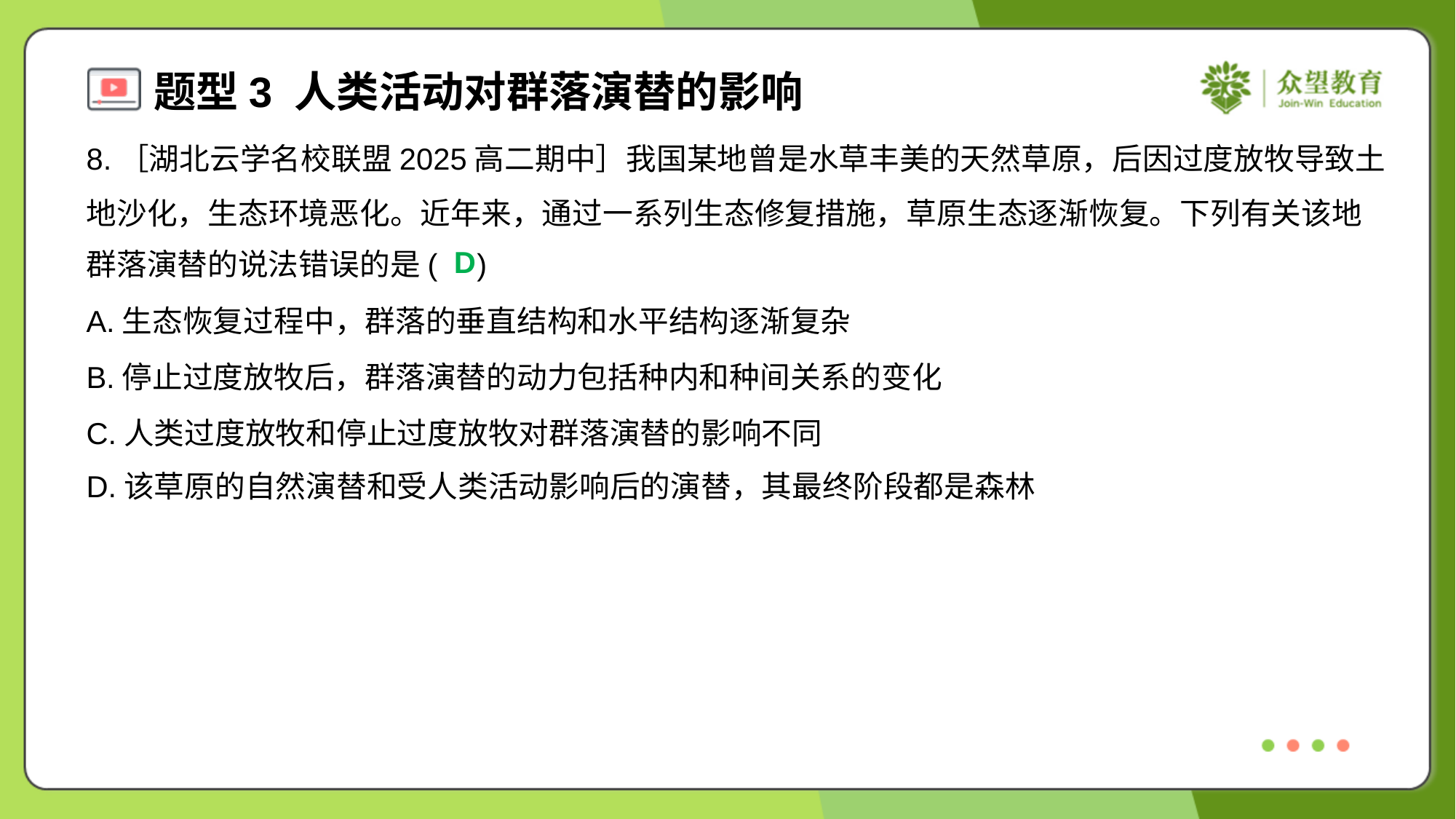

8.［湖北云学名校联盟2025高二期中］我国某地曾是水草丰美的天然草原，后因过度放牧导致土
地沙化，生态环境恶化。近年来，通过一系列生态修复措施，草原生态逐渐恢复。下列有关该地
群落演替的说法错误的是(     )
D
A.生态恢复过程中，群落的垂直结构和水平结构逐渐复杂
B.停止过度放牧后，群落演替的动力包括种内和种间关系的变化
C.人类过度放牧和停止过度放牧对群落演替的影响不同
D.该草原的自然演替和受人类活动影响后的演替，其最终阶段都是森林